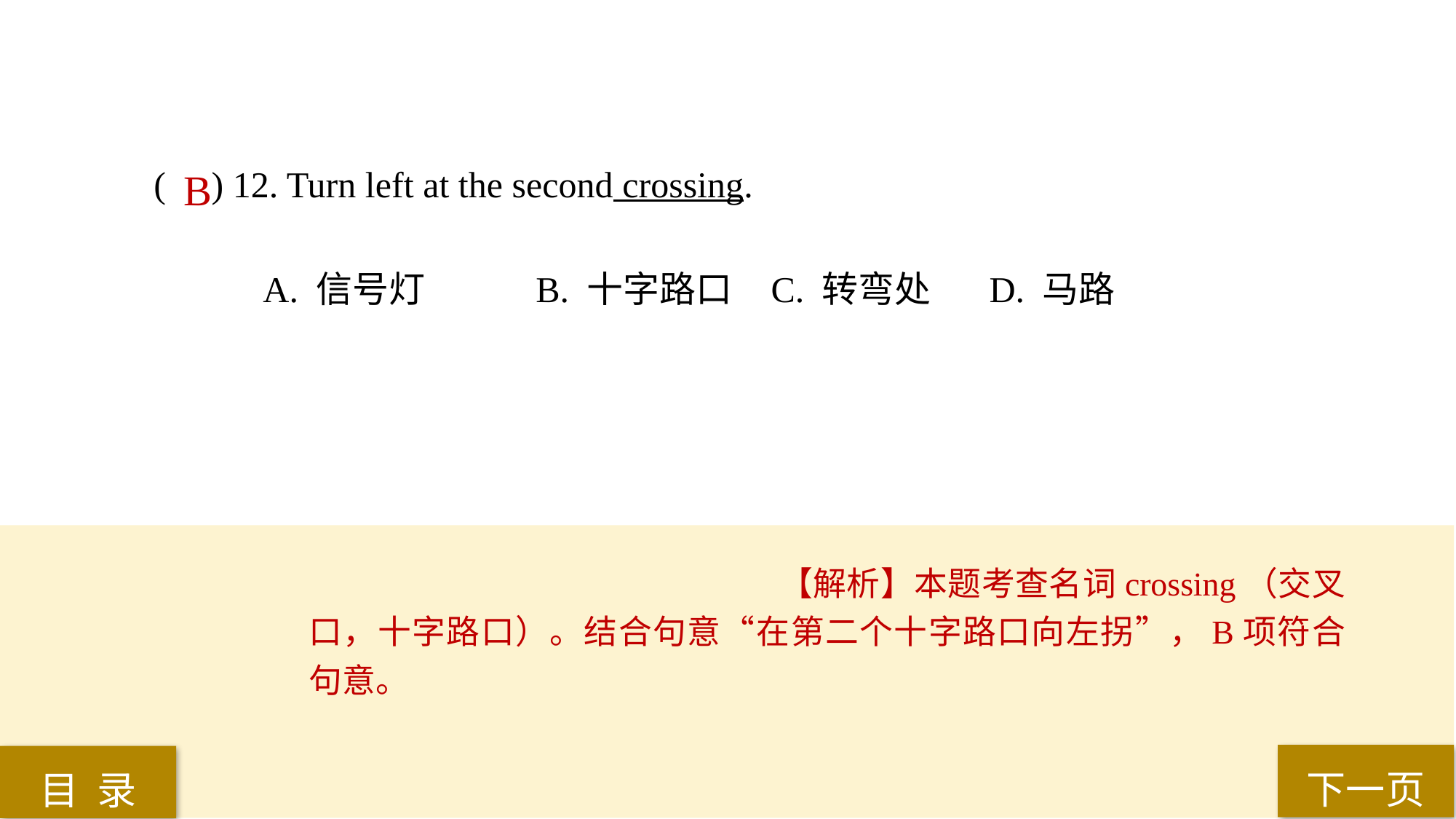

(     ) 12. Turn left at the second crossing.

A. 信号灯 	B. 十字路口	 C. 转弯处	 D. 马路
B
【解析】本题考查名词crossing（交叉口，十字路口）。结合句意“在第二个十字路口向左拐”，B项符合句意。